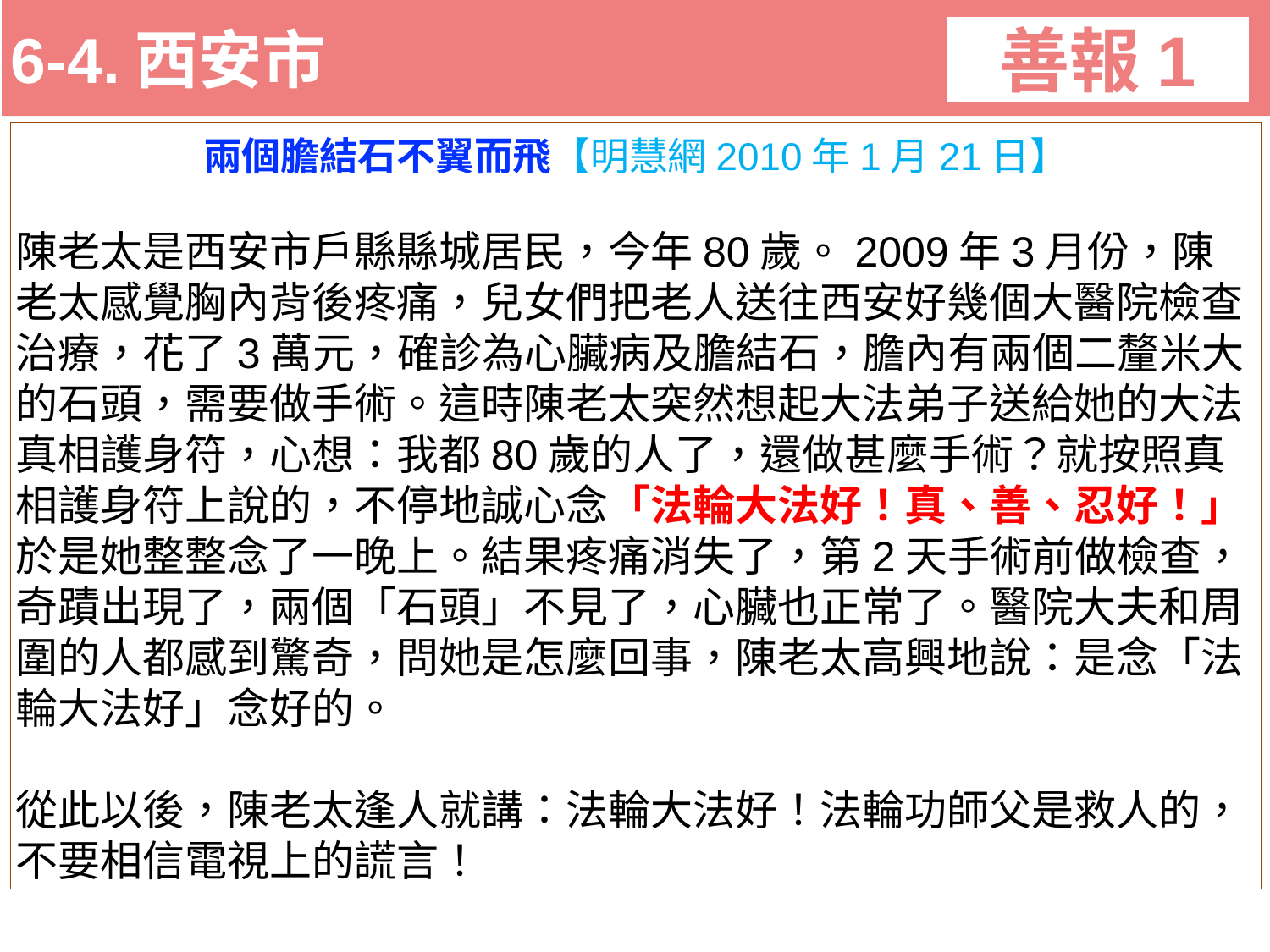

6-4.西安市
善報1
11-3. XX市官員惡報實例
兩個膽結石不翼而飛【明慧網2010年1月21日】
陳老太是西安市戶縣縣城居民，今年80歲。2009年3月份，陳老太感覺胸內背後疼痛，兒女們把老人送往西安好幾個大醫院檢查治療，花了3萬元，確診為心臟病及膽結石，膽內有兩個二釐米大的石頭，需要做手術。這時陳老太突然想起大法弟子送給她的大法真相護身符，心想：我都80歲的人了，還做甚麼手術？就按照真相護身符上說的，不停地誠心念「法輪大法好！真、善、忍好！」於是她整整念了一晚上。結果疼痛消失了，第2天手術前做檢查，奇蹟出現了，兩個「石頭」不見了，心臟也正常了。醫院大夫和周圍的人都感到驚奇，問她是怎麼回事，陳老太高興地說：是念「法輪大法好」念好的。

從此以後，陳老太逢人就講：法輪大法好！法輪功師父是救人的，不要相信電視上的謊言！